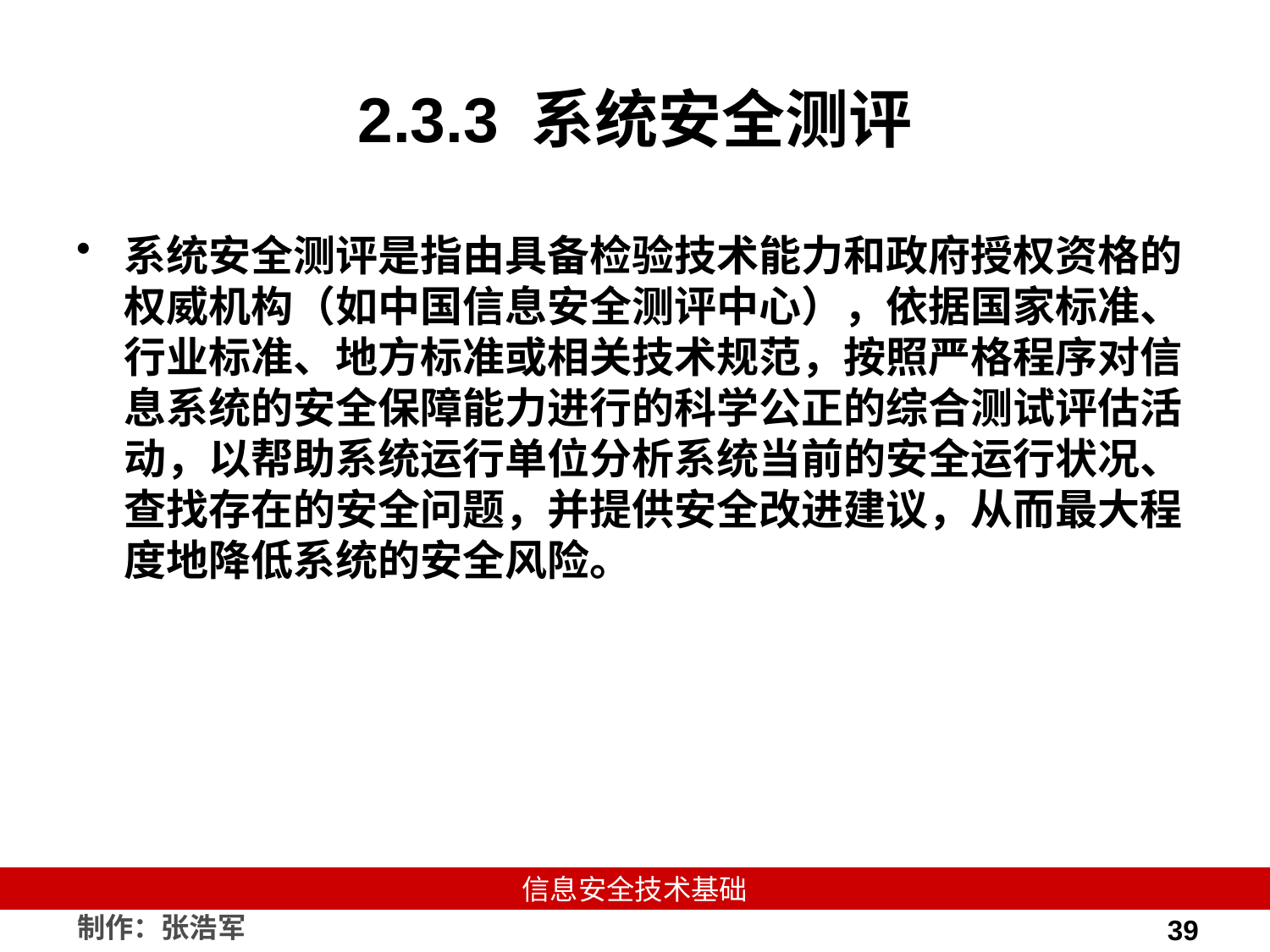

# 2.3.3 系统安全测评
系统安全测评是指由具备检验技术能力和政府授权资格的权威机构（如中国信息安全测评中心），依据国家标准、行业标准、地方标准或相关技术规范，按照严格程序对信息系统的安全保障能力进行的科学公正的综合测试评估活动，以帮助系统运行单位分析系统当前的安全运行状况、查找存在的安全问题，并提供安全改进建议，从而最大程度地降低系统的安全风险。

39